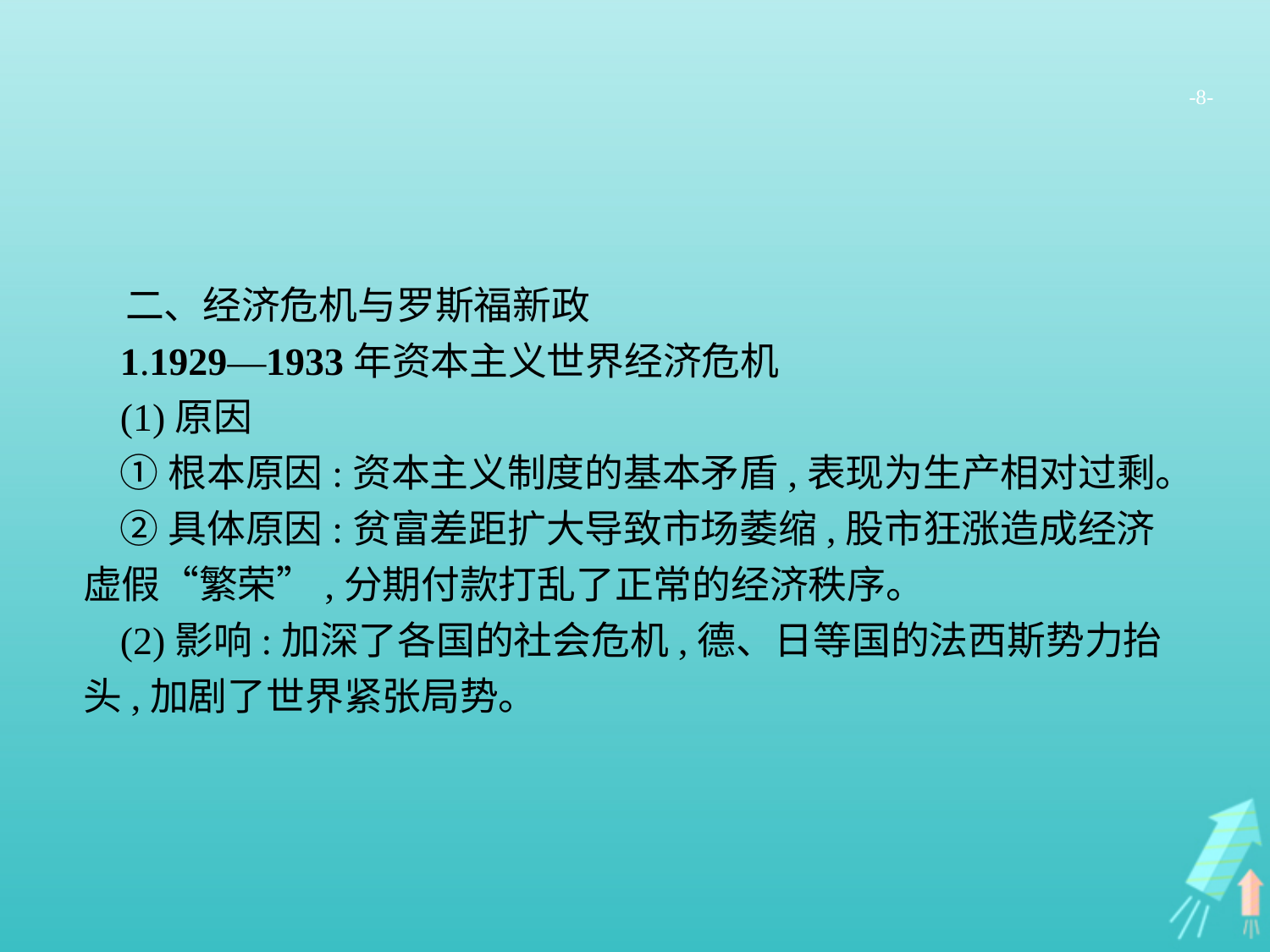

-8-
二、经济危机与罗斯福新政
1.1929—1933年资本主义世界经济危机
(1)原因
①根本原因:资本主义制度的基本矛盾,表现为生产相对过剩。
②具体原因:贫富差距扩大导致市场萎缩,股市狂涨造成经济虚假“繁荣”,分期付款打乱了正常的经济秩序。
(2)影响:加深了各国的社会危机,德、日等国的法西斯势力抬头,加剧了世界紧张局势。